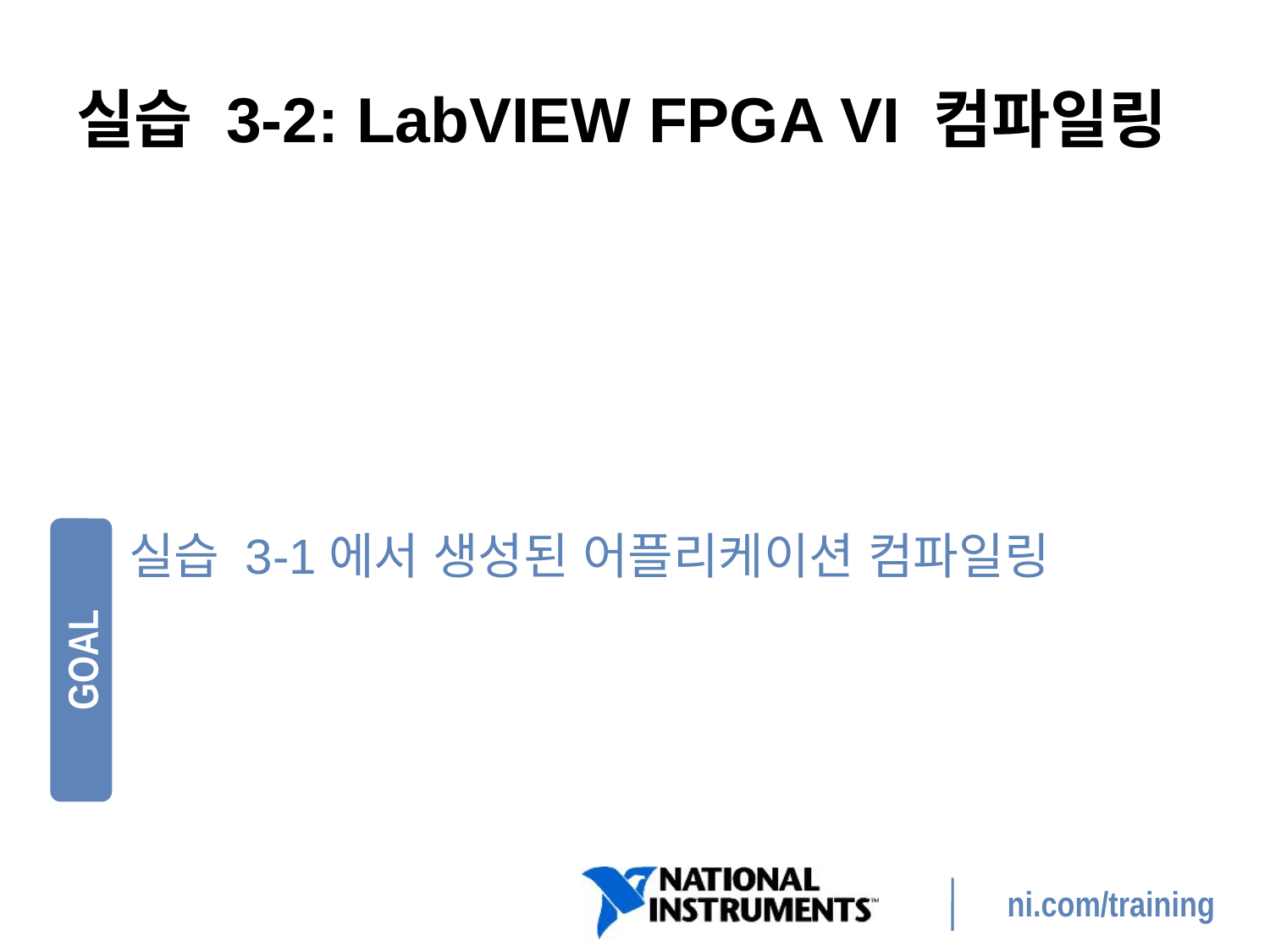

# 실습 3-2: LabVIEW FPGA VI 컴파일링
실습 3-1에서 생성된 어플리케이션 컴파일링